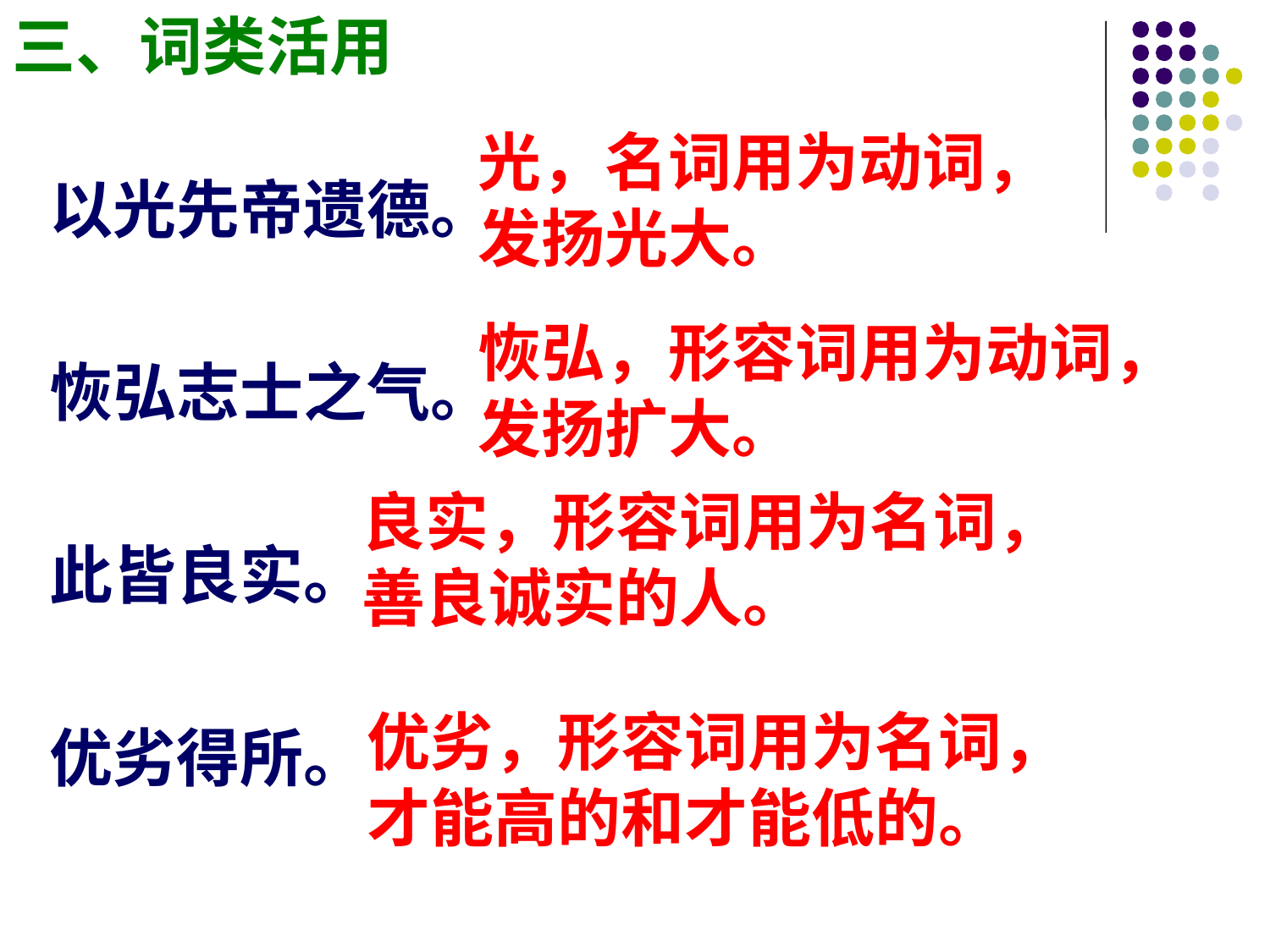

三、词类活用
以光先帝遗德。
恢弘志士之气。
此皆良实。
优劣得所。
光，名词用为动词，发扬光大。
恢弘，形容词用为动词，发扬扩大。
良实，形容词用为名词，善良诚实的人。
优劣，形容词用为名词，才能高的和才能低的。